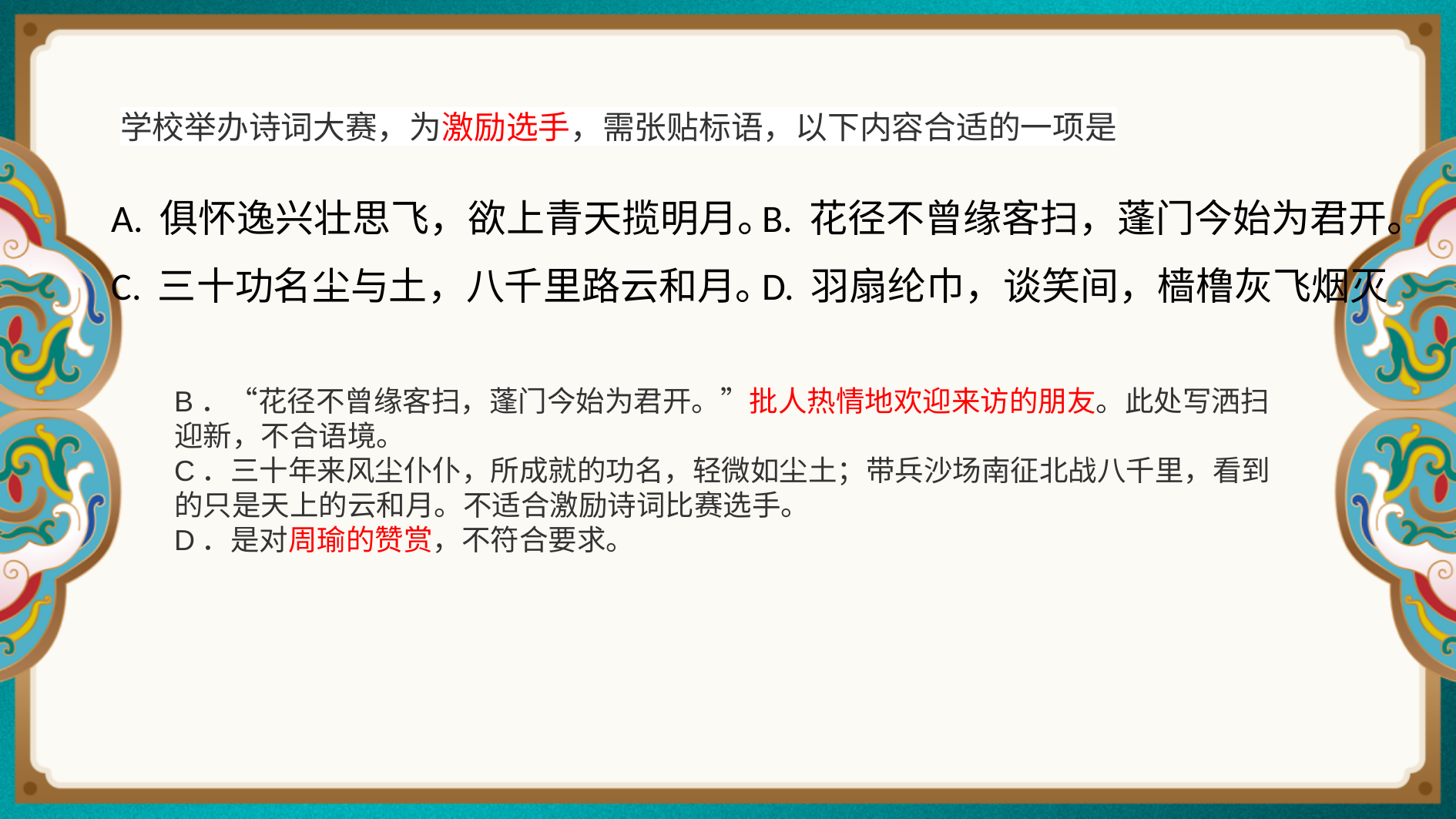

学校举办诗词大赛，为激励选手，需张贴标语，以下内容合适的一项是
| A. 俱怀逸兴壮思飞，欲上青天揽明月。 | B. 花径不曾缘客扫，蓬门今始为君开。 |
| --- | --- |
| C. 三十功名尘与土，八千里路云和月。 | D. 羽扇纶巾，谈笑间，樯橹灰飞烟灭 |
B．“花径不曾缘客扫，蓬门今始为君开。”批人热情地欢迎来访的朋友。此处写洒扫迎新，不合语境。
C．三十年来风尘仆仆，所成就的功名，轻微如尘土；带兵沙场南征北战八千里，看到的只是天上的云和月。不适合激励诗词比赛选手。
D．是对周瑜的赞赏，不符合要求。